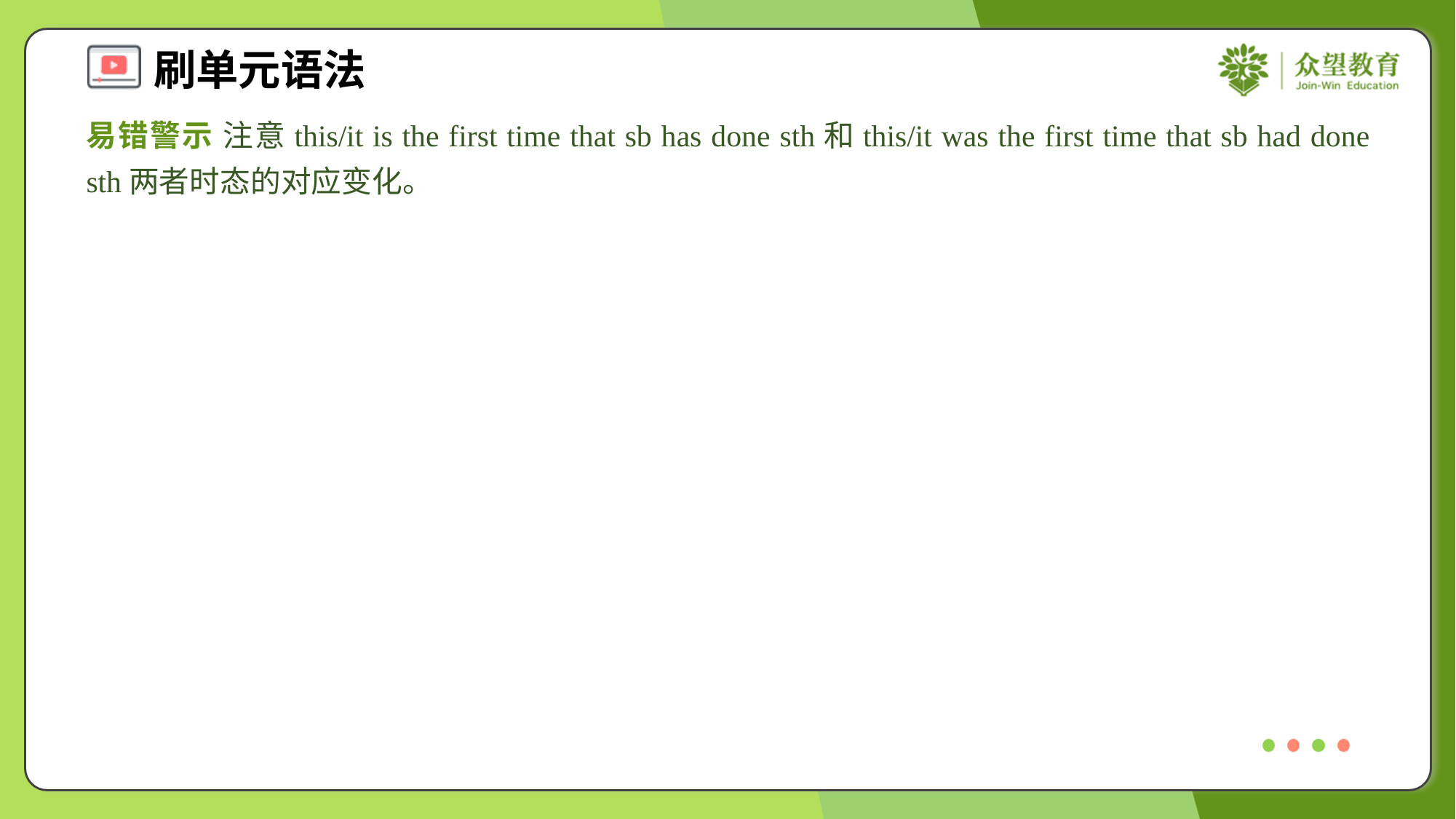

易错警示 注意this/it is the first time that sb has done sth和this/it was the first time that sb had done sth两者时态的对应变化。